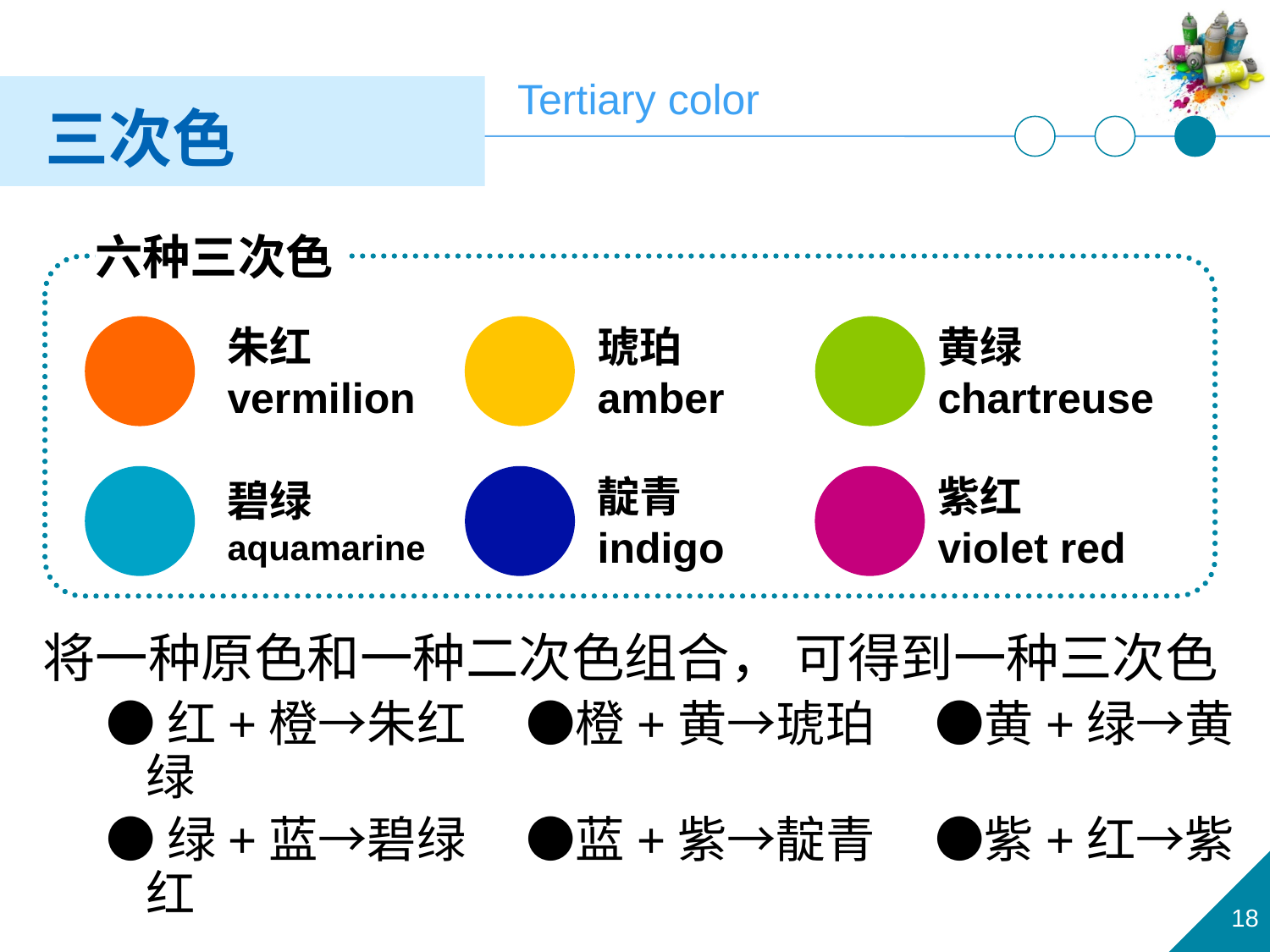

三次色
Tertiary color

六种三次色

朱红
vermilion

琥珀
amber

黄绿
chartreuse

碧绿
aquamarine

靛青
indigo

紫红
violet red
将一种原色和一种二次色组合， 可得到一种三次色
●红+橙→朱红　 ●橙+黄→琥珀　 ●黄+绿→黄绿
●绿+蓝→碧绿　 ●蓝+紫→靛青　 ●紫+红→紫红
18